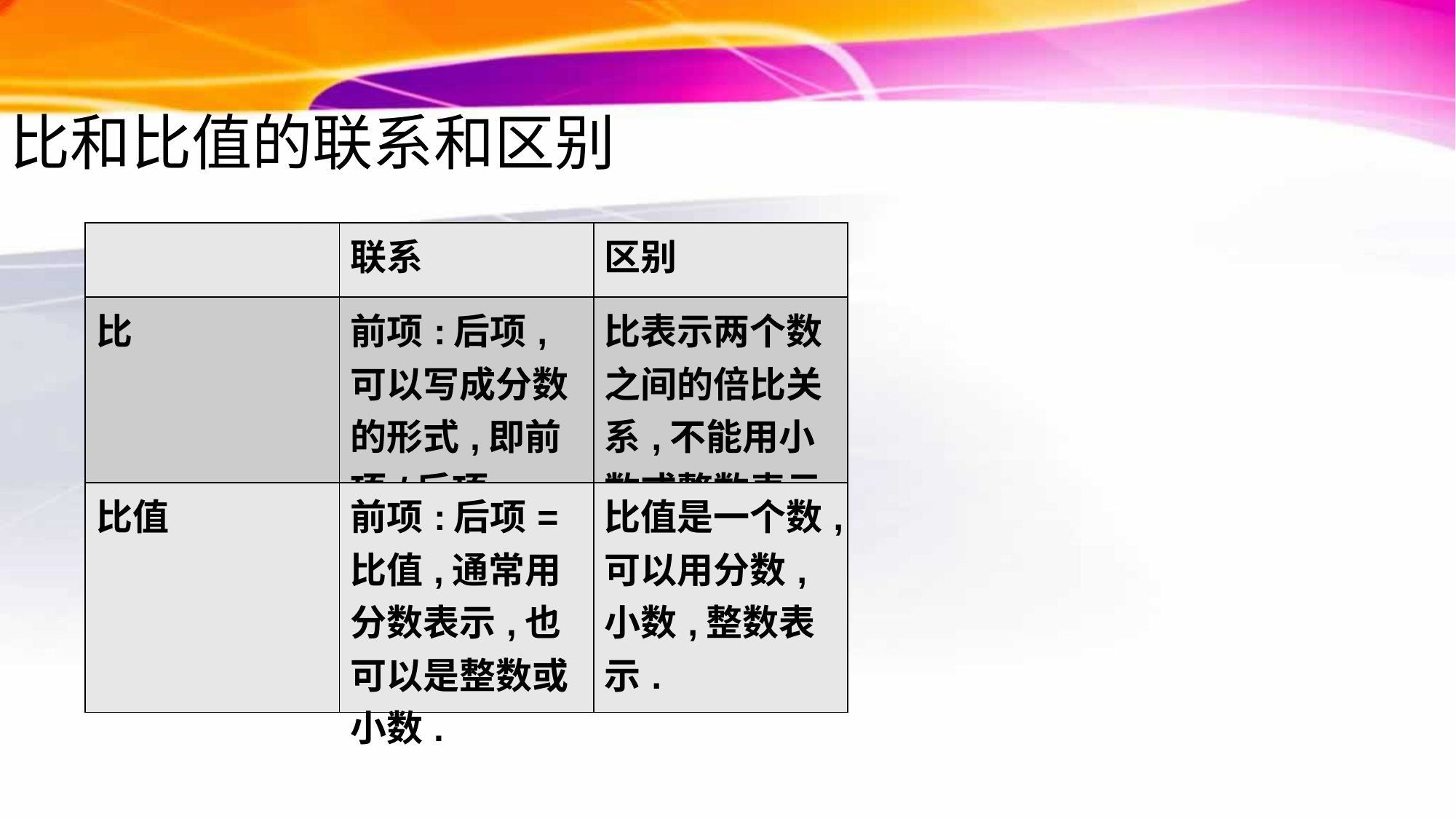

比和比值的联系和区别

|  | 联系 | 区别 |
| --- | --- | --- |
| 比 | 前项:后项,可以写成分数的形式,即前项/后项 | 比表示两个数之间的倍比关系,不能用小数或整数表示 |
| 比值 | 前项:后项=比值,通常用分数表示,也可以是整数或小数. | 比值是一个数,可以用分数,小数,整数表示. |